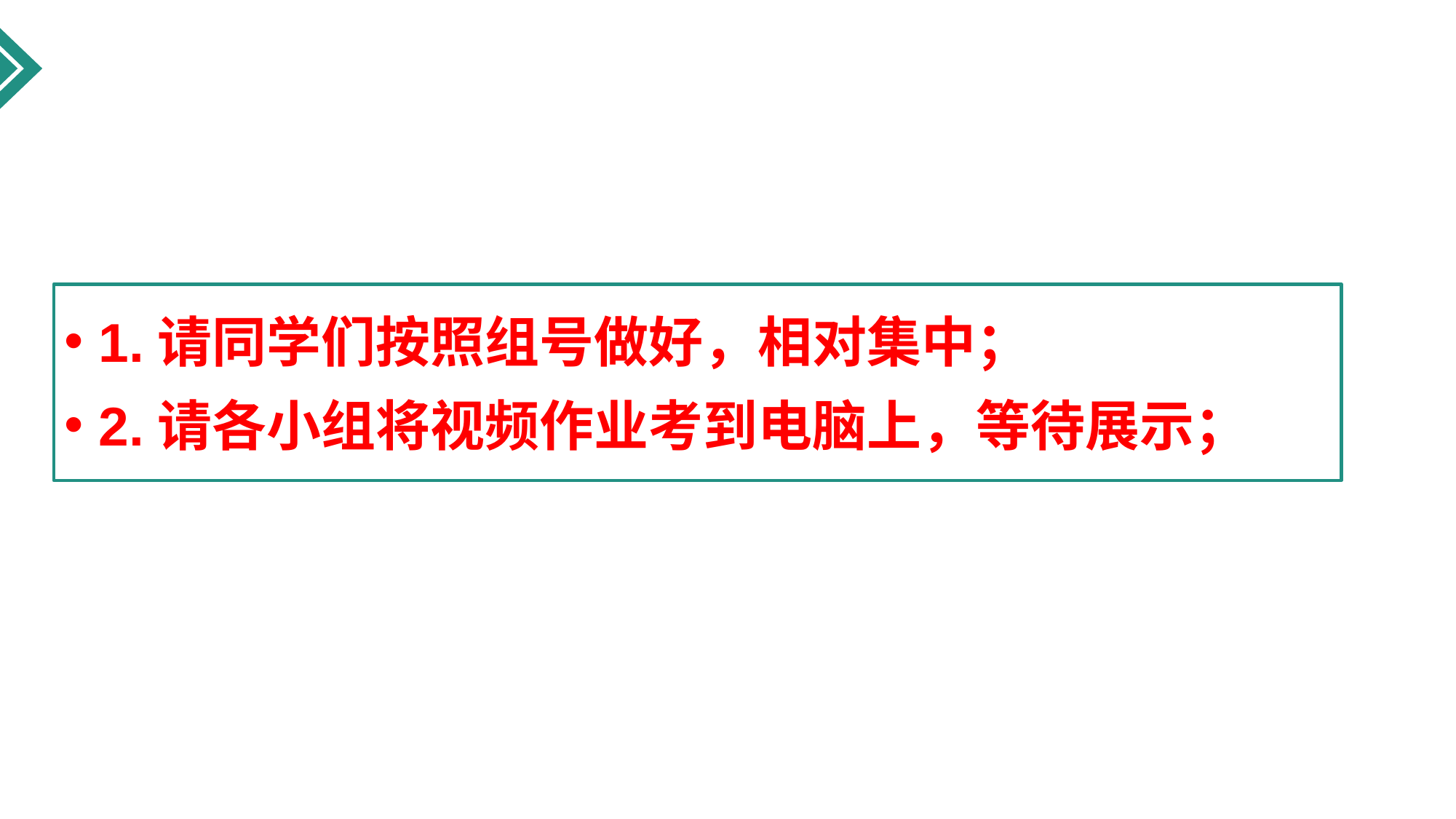

1.请同学们按照组号做好，相对集中；
2.请各小组将视频作业考到电脑上，等待展示；